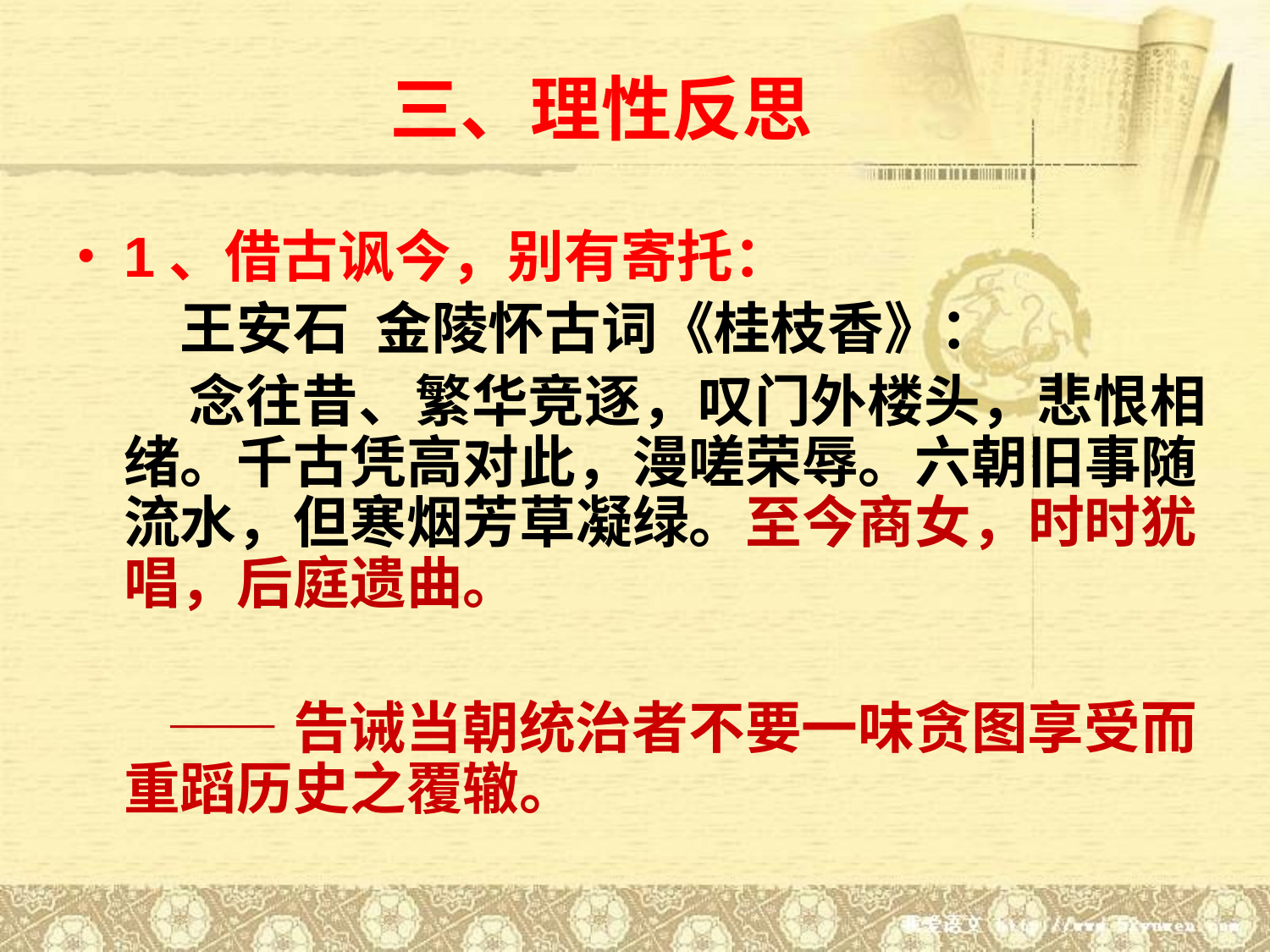

三、理性反思
1、借古讽今，别有寄托：
       王安石  金陵怀古词《桂枝香》：
　　念往昔、繁华竞逐，叹门外楼头，悲恨相绪。千古凭高对此，漫嗟荣辱。六朝旧事随流水，但寒烟芳草凝绿。至今商女，时时犹唱，后庭遗曲。

       ——告诫当朝统治者不要一味贪图享受而重蹈历史之覆辙。